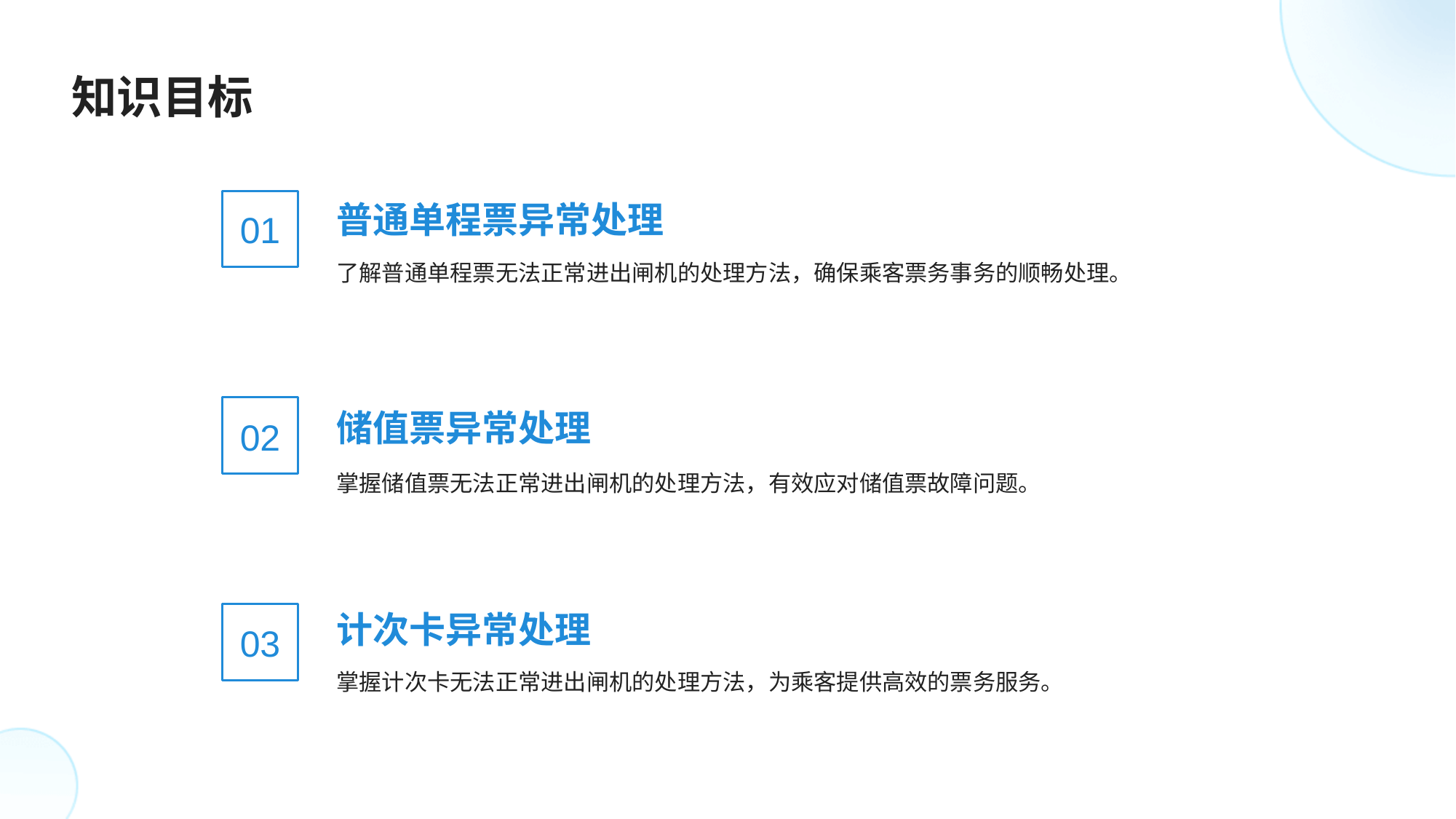

知识目标
普通单程票异常处理

01
了解普通单程票无法正常进出闸机的处理方法，确保乘客票务事务的顺畅处理。
储值票异常处理

02
掌握储值票无法正常进出闸机的处理方法，有效应对储值票故障问题。
计次卡异常处理

03
掌握计次卡无法正常进出闸机的处理方法，为乘客提供高效的票务服务。